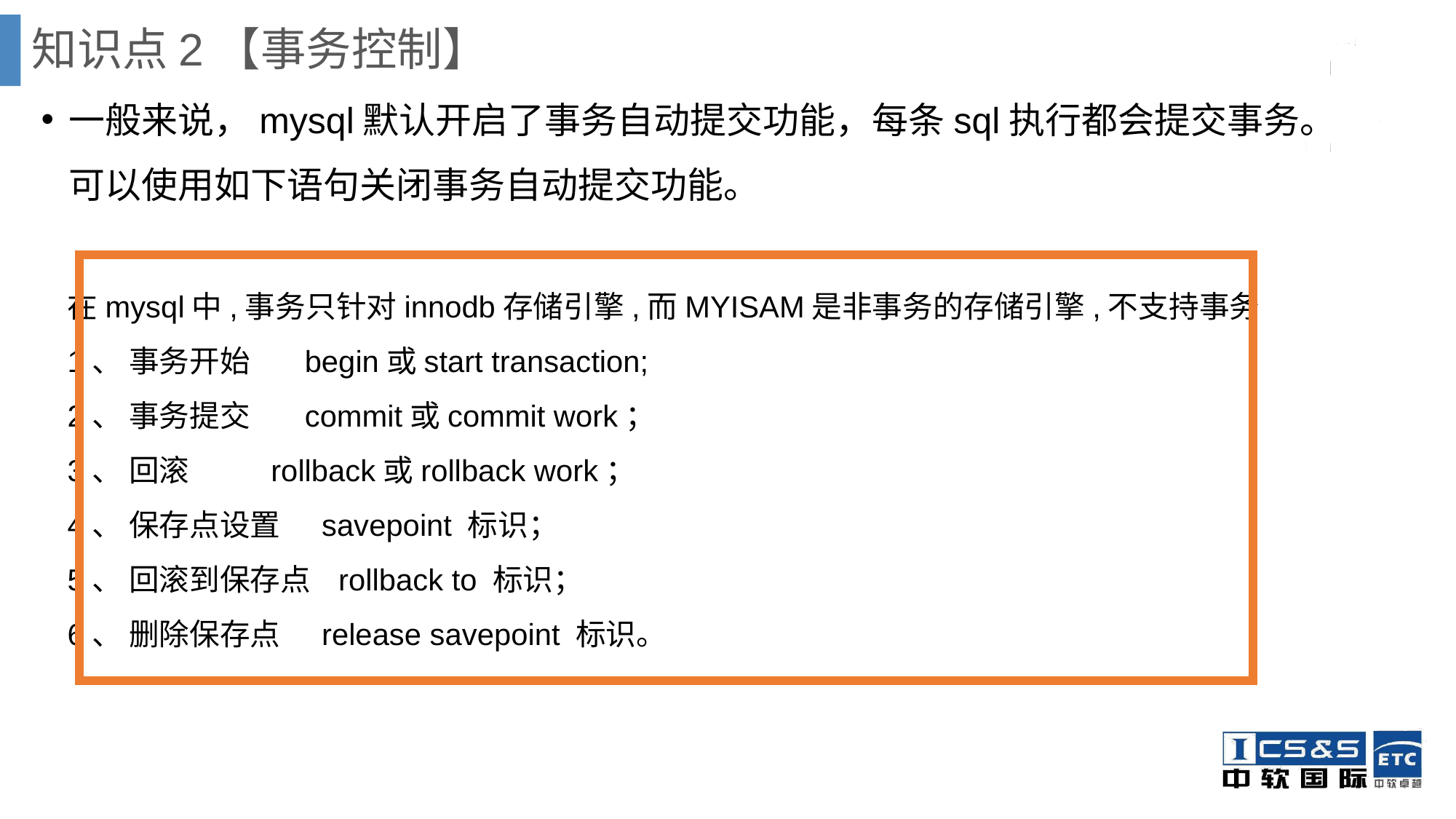

知识点2【事务控制】
一般来说，mysql默认开启了事务自动提交功能，每条sql执行都会提交事务。可以使用如下语句关闭事务自动提交功能。

在mysql中,事务只针对innodb存储引擎,而MYISAM是非事务的存储引擎,不支持事务
1、 事务开始       begin或start transaction;
2、 事务提交       commit或commit work；
3、 回滚           rollback或rollback work；
4、 保存点设置     savepoint 标识；
5、 回滚到保存点   rollback to 标识；
6、 删除保存点     release savepoint 标识。